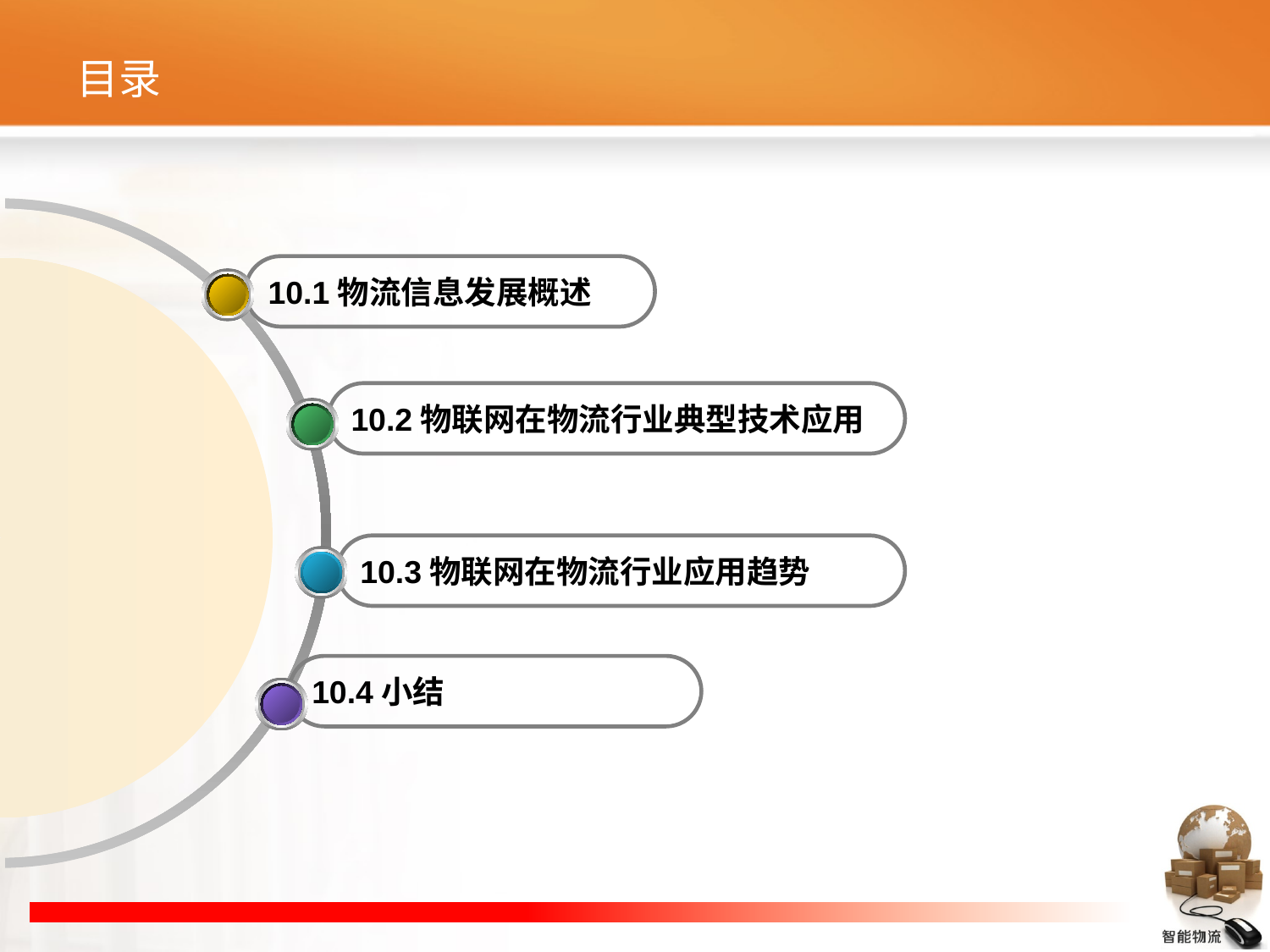

# 目录

10.1物流信息发展概述

10.2物联网在物流行业典型技术应用

10.3物联网在物流行业应用趋势

10.4小结